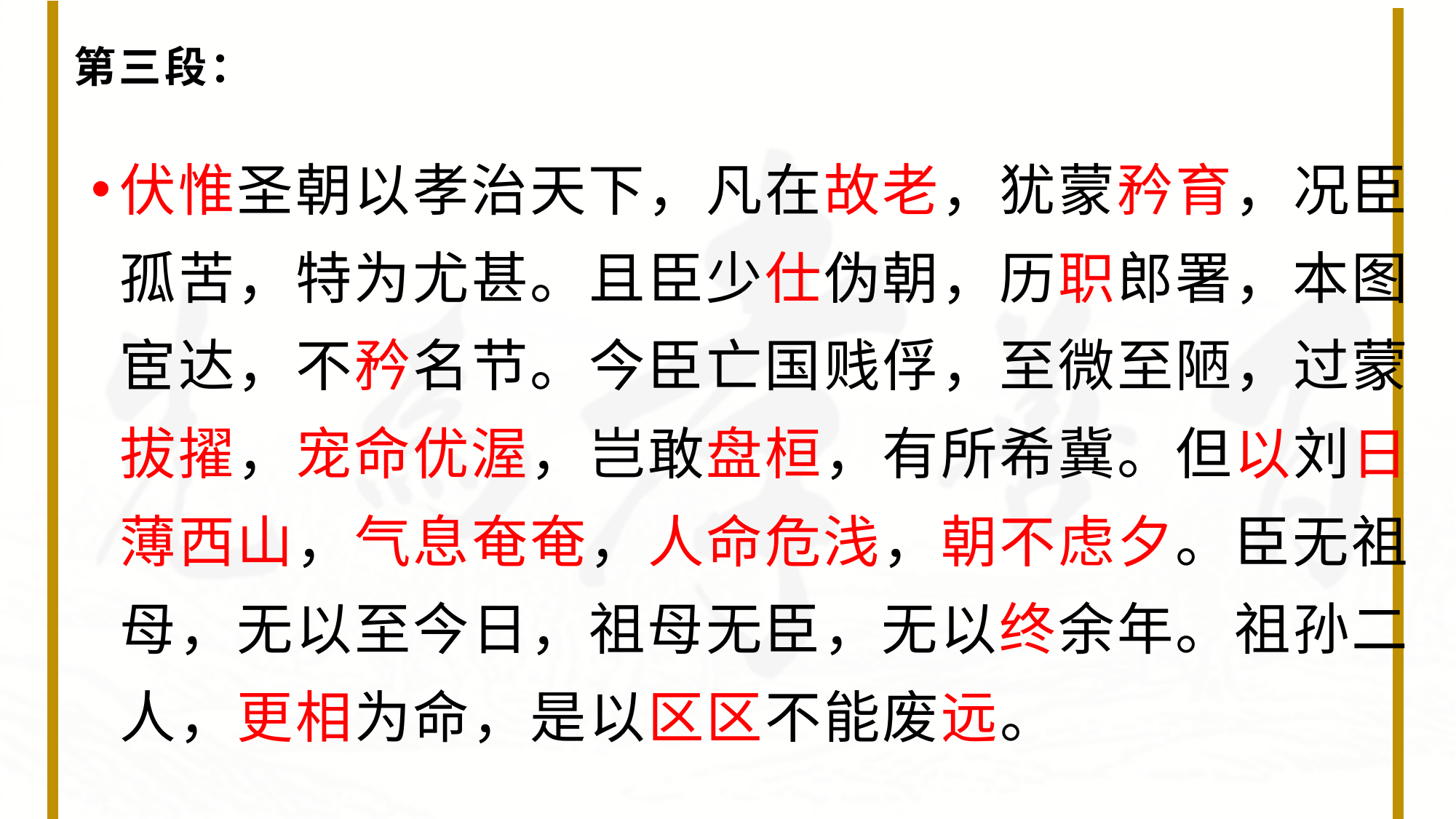

第三段：
伏惟圣朝以孝治天下，凡在故老，犹蒙矜育，况臣孤苦，特为尤甚。且臣少仕伪朝，历职郎署，本图宦达，不矜名节。今臣亡国贱俘，至微至陋，过蒙拔擢，宠命优渥，岂敢盘桓，有所希冀。但以刘日薄西山，气息奄奄，人命危浅，朝不虑夕。臣无祖母，无以至今日，祖母无臣，无以终余年。祖孙二人，更相为命，是以区区不能废远。